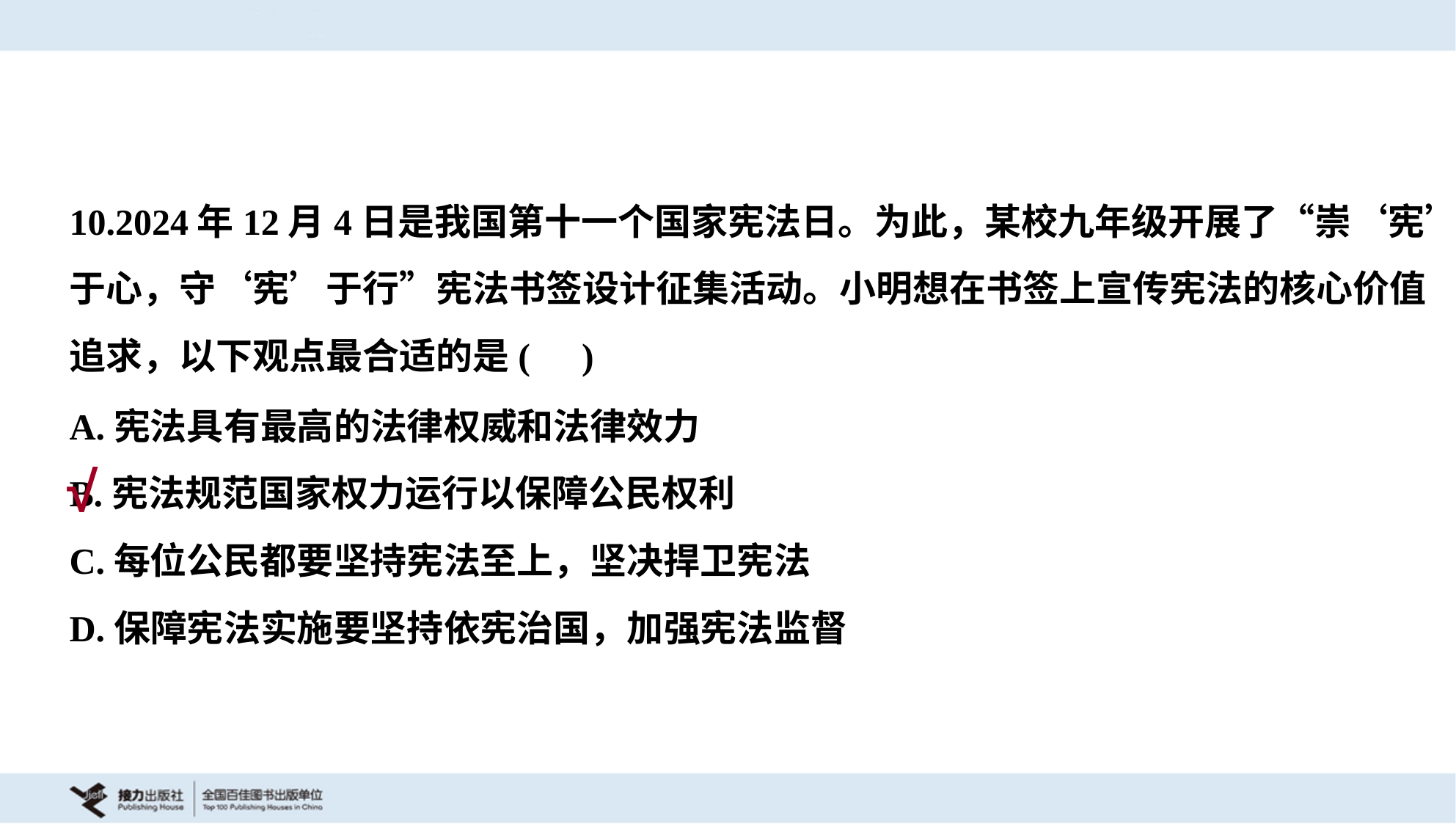

10.2024年12月4日是我国第十一个国家宪法日。为此，某校九年级开展了“崇‘宪’
于心，守‘宪’于行”宪法书签设计征集活动。小明想在书签上宣传宪法的核心价值
追求，以下观点最合适的是(     )
A.宪法具有最高的法律权威和法律效力
B.宪法规范国家权力运行以保障公民权利
C.每位公民都要坚持宪法至上，坚决捍卫宪法
D.保障宪法实施要坚持依宪治国，加强宪法监督
√